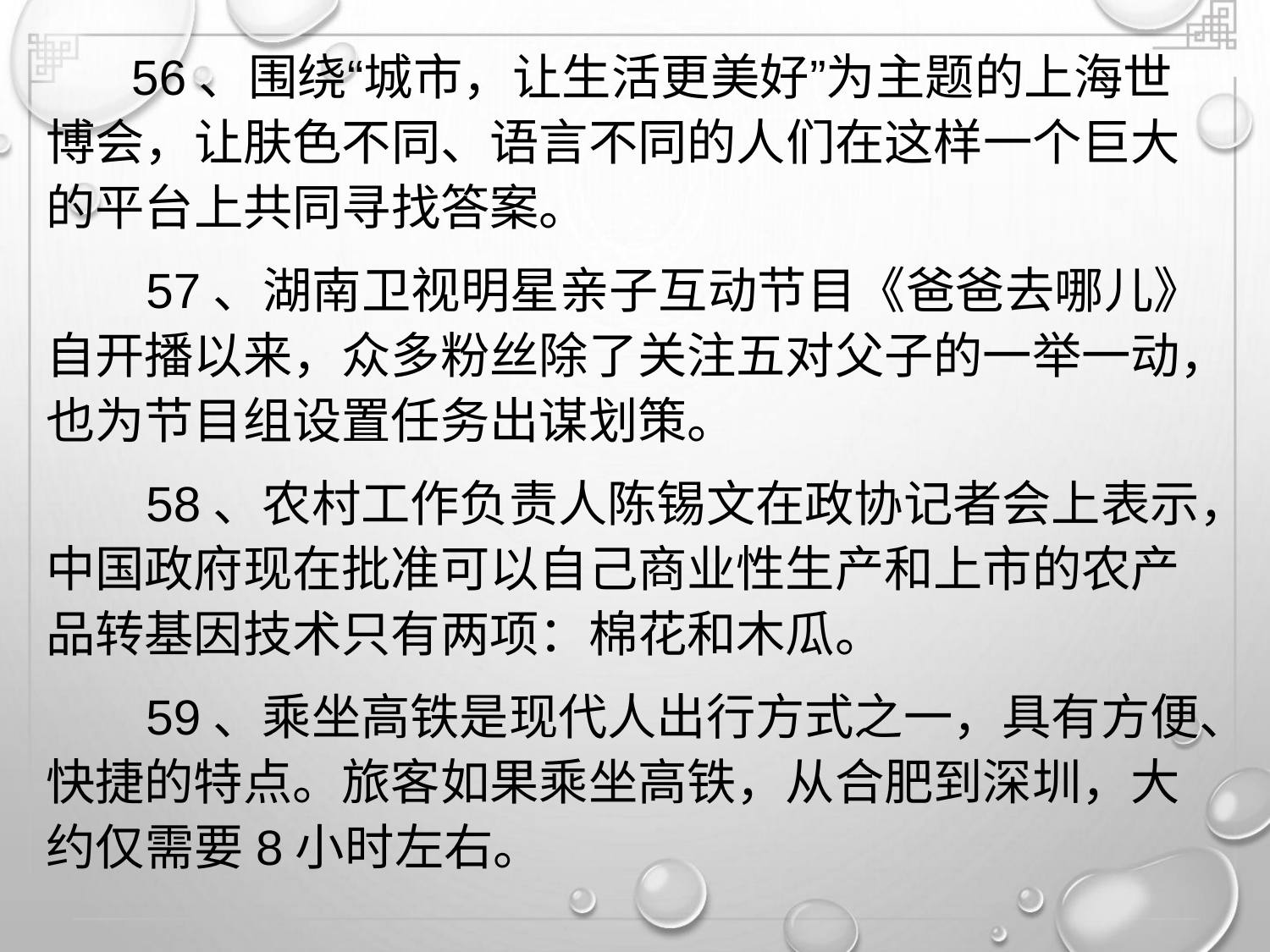

56、围绕“城市，让生活更美好”为主题的上海世
博会，让肤色不同、语言不同的人们在这样一个巨大
的平台上共同寻找答案。
57、湖南卫视明星亲子互动节目《爸爸去哪儿》
自开播以来，众多粉丝除了关注五对父子的一举一动，
也为节目组设置任务出谋划策。
58、农村工作负责人陈锡文在政协记者会上表示，
中国政府现在批准可以自己商业性生产和上市的农产
品转基因技术只有两项：棉花和木瓜。
59、乘坐高铁是现代人出行方式之一，具有方便、
快捷的特点。旅客如果乘坐高铁，从合肥到深圳，大
约仅需要8小时左右。